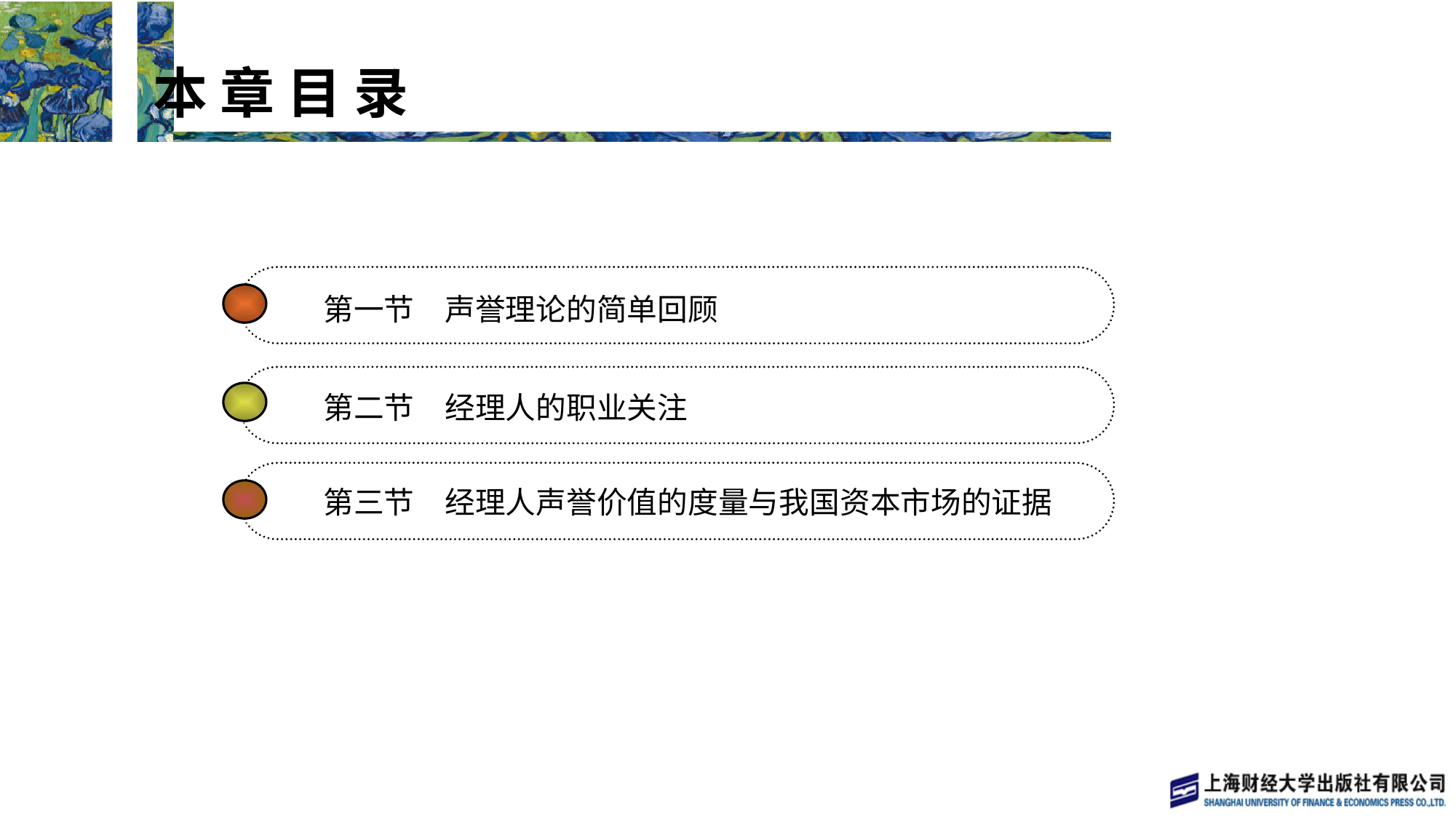

本  章  目   录
         本 章 目 录

第一节　声誉理论的简单回顾

第二节　经理人的职业关注

第三节　经理人声誉价值的度量与我国资本市场的证据